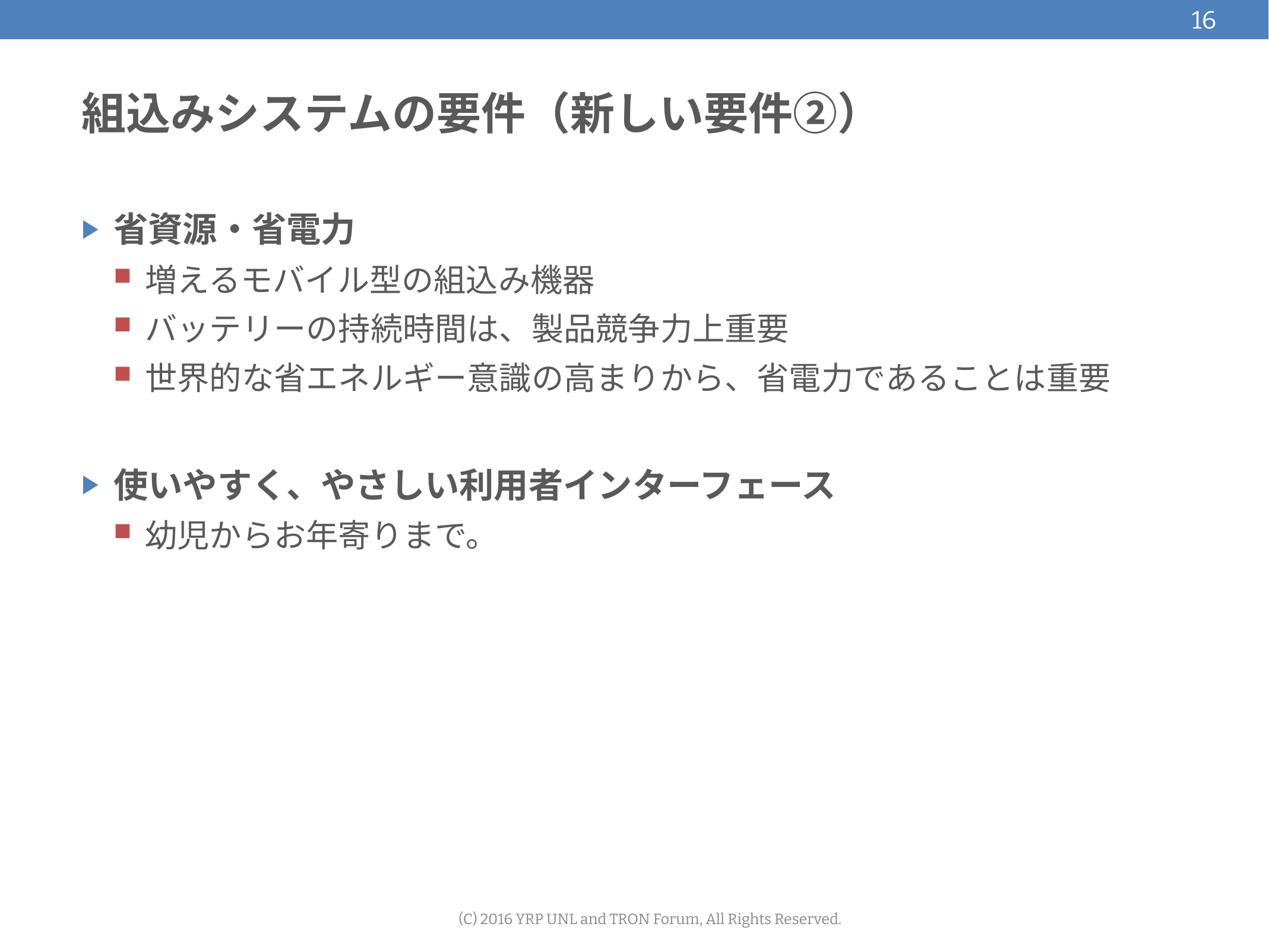

16
# 組込みシステムの要件（新しい要件②）
省資源・省電力
増えるモバイル型の組込み機器
バッテリーの持続時間は、製品競争力上重要
世界的な省エネルギー意識の高まりから、省電力であることは重要

使いやすく、やさしい利用者インターフェース
幼児からお年寄りまで。

(C) 2016 YRP UNL and TRON Forum, All Rights Reserved.